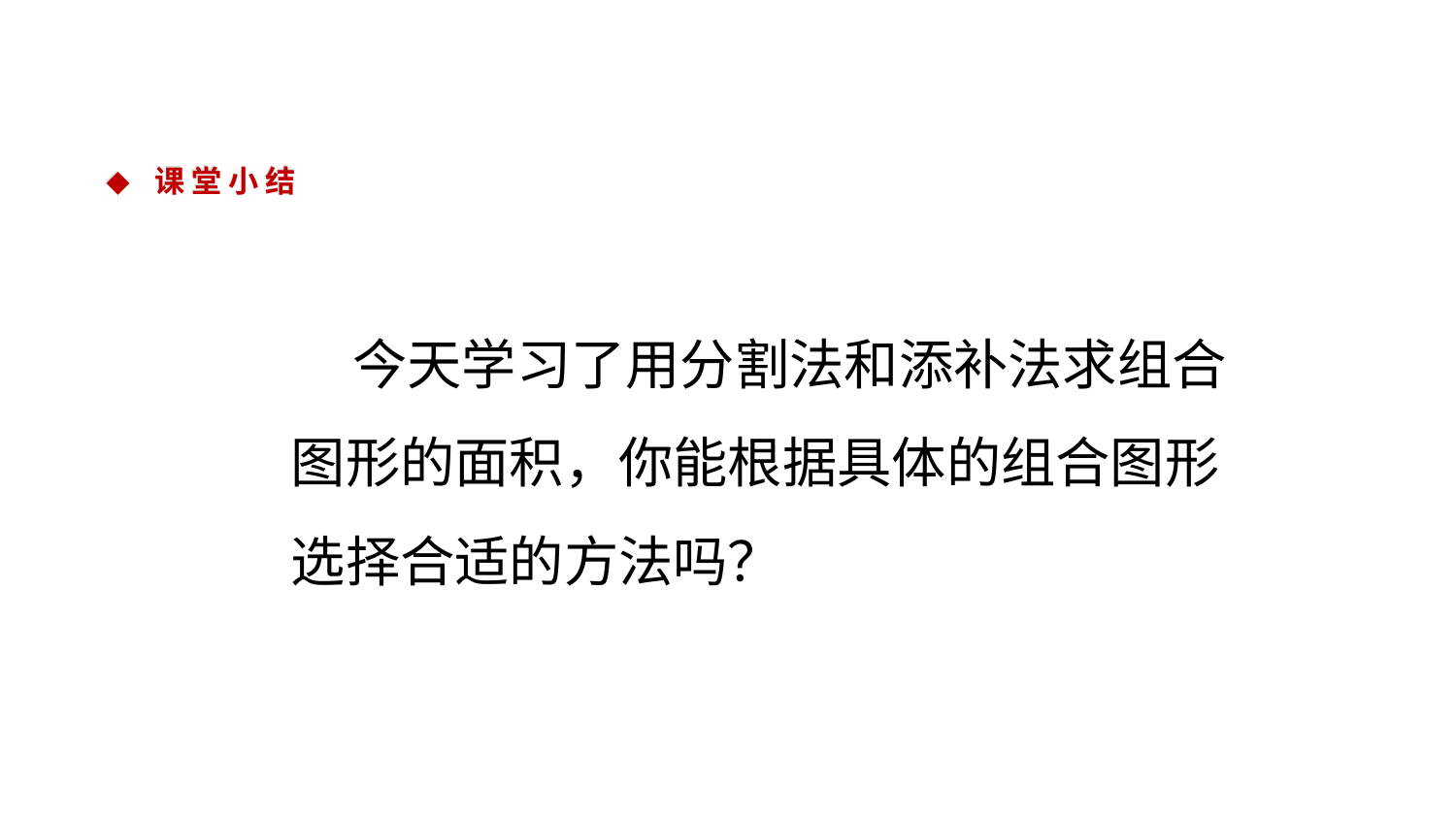

课 堂 小 结
    今天学习了用分割法和添补法求组合图形的面积，你能根据具体的组合图形选择合适的方法吗？